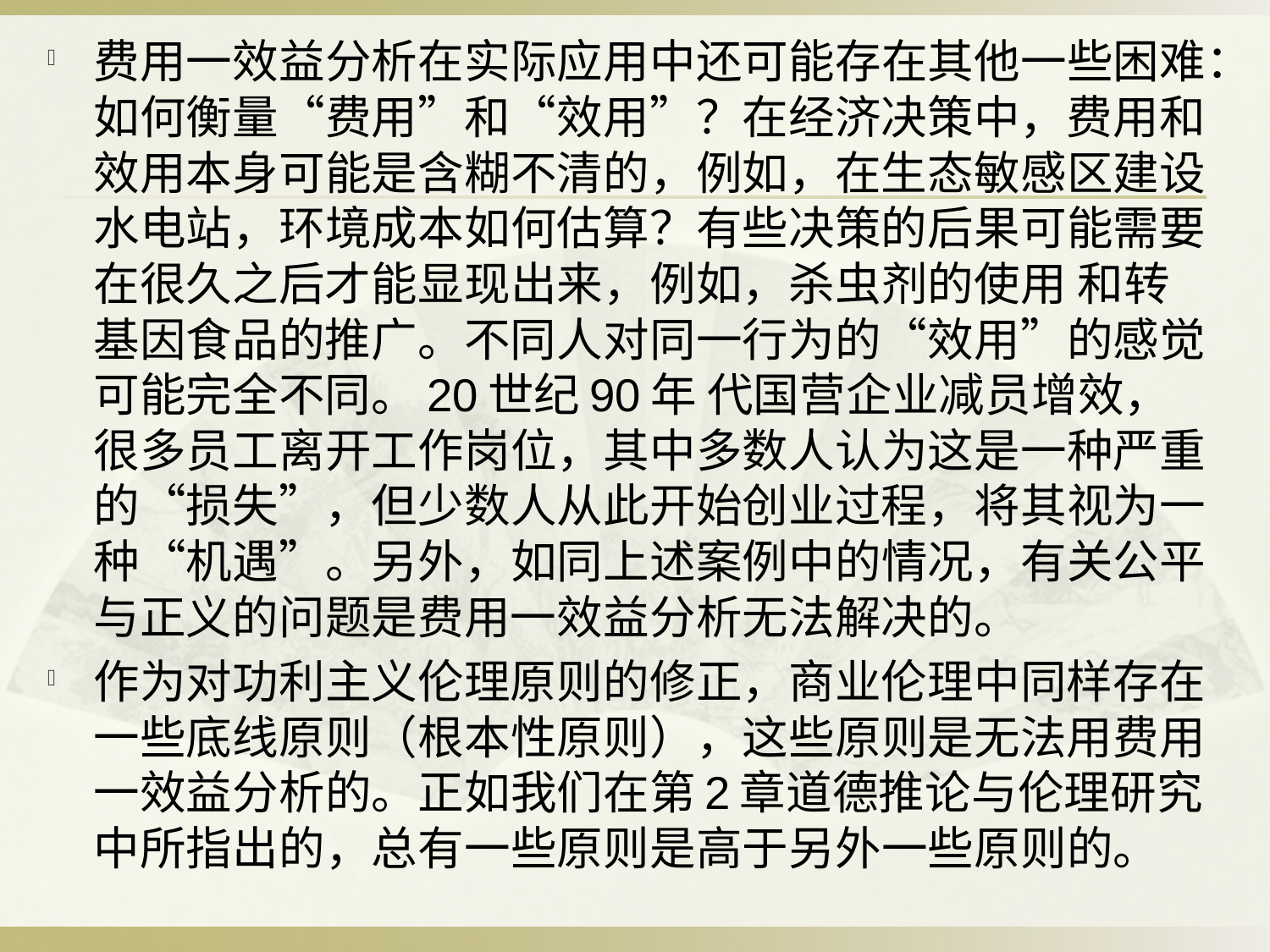

费用一效益分析在实际应用中还可能存在其他一些困难：如何衡量“费用”和“效用”？在经济决策中，费用和效用本身可能是含糊不清的，例如，在生态敏感区建设水电站，环境成本如何估算？有些决策的后果可能需要在很久之后才能显现出来，例如，杀虫剂的使用 和转基因食品的推广。不同人对同一行为的“效用”的感觉可能完全不同。20世纪90年 代国营企业减员增效，很多员工离开工作岗位，其中多数人认为这是一种严重的“损失”，但少数人从此开始创业过程，将其视为一种“机遇”。另外，如同上述案例中的情况，有关公平与正义的问题是费用一效益分析无法解决的。
作为对功利主义伦理原则的修正，商业伦理中同样存在一些底线原则（根本性原则），这些原则是无法用费用一效益分析的。正如我们在第2章道德推论与伦理研究中所指出的，总有一些原则是高于另外一些原则的。

#